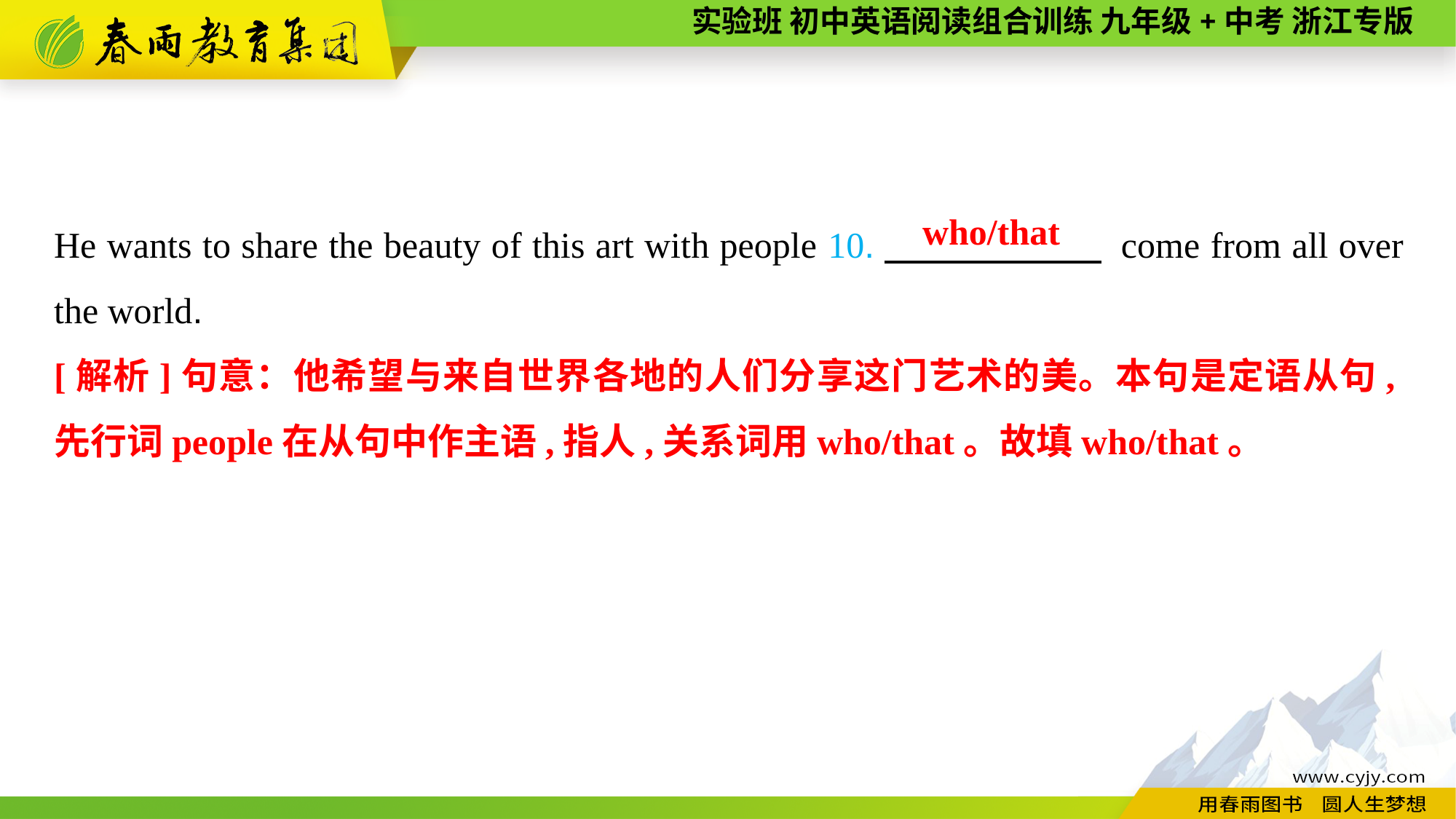

He wants to share the beauty of this art with people 10.　　　       　 come from all over the world.
 who/that
[解析]句意：他希望与来自世界各地的人们分享这门艺术的美。本句是定语从句,先行词people在从句中作主语,指人,关系词用who/that。故填who/that。